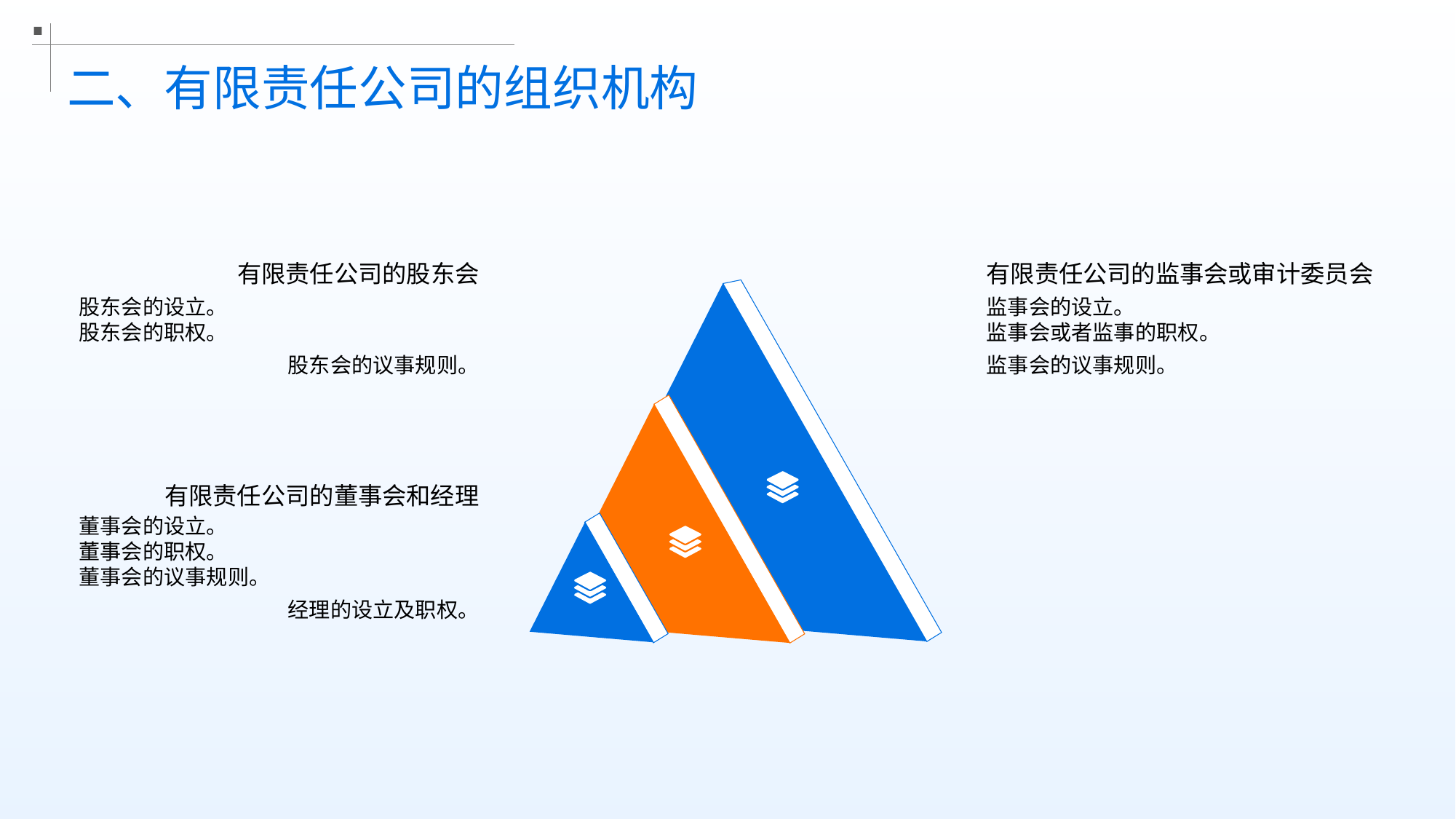

二、有限责任公司的组织机构
有限责任公司的股东会
有限责任公司的监事会或审计委员会

股东会的设立。
股东会的职权。
股东会的议事规则。
监事会的设立。
监事会或者监事的职权。
监事会的议事规则。

有限责任公司的董事会和经理

董事会的设立。
董事会的职权。
董事会的议事规则。
经理的设立及职权。